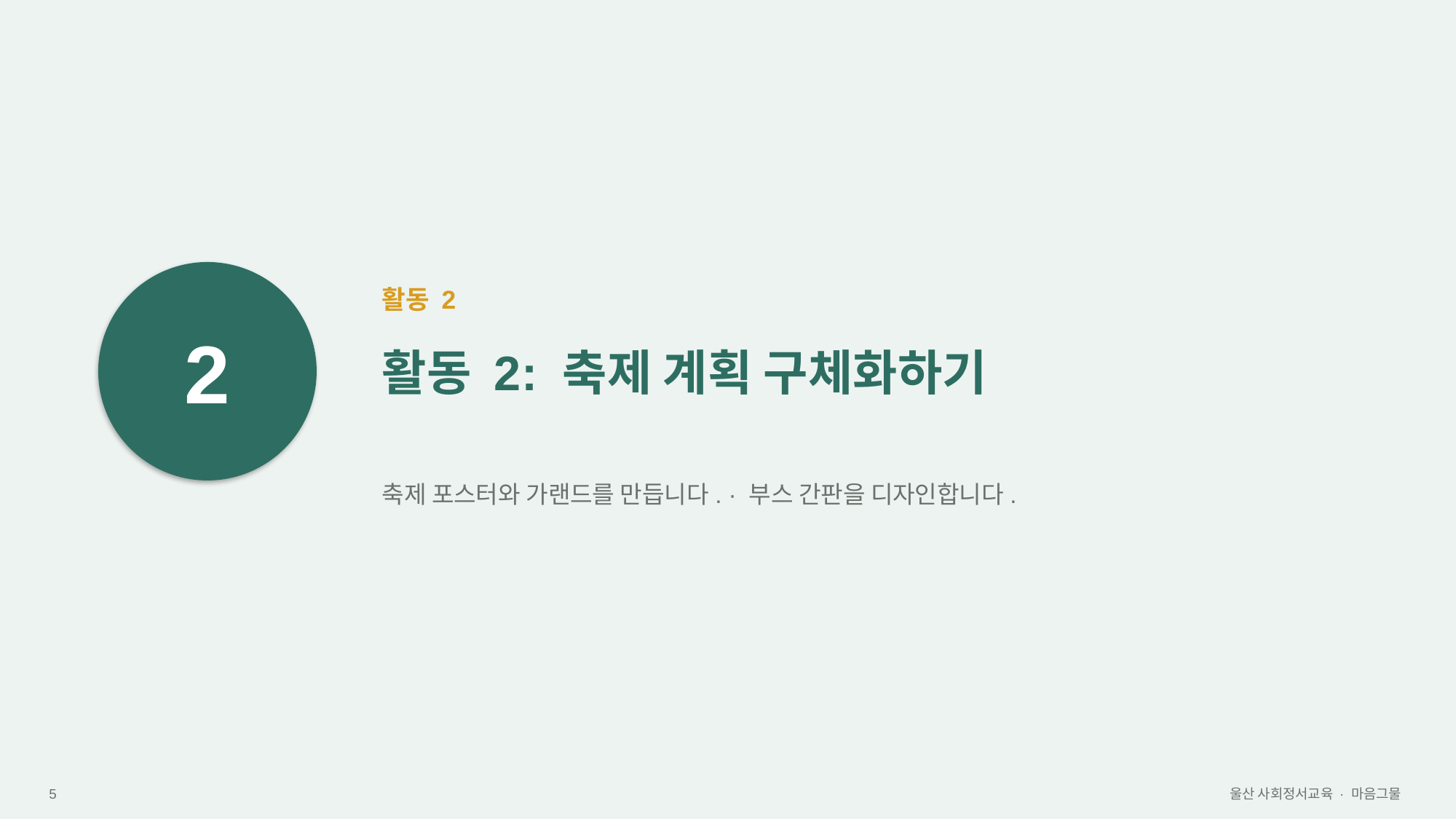

2
활동 2
활동 2: 축제 계획 구체화하기
축제 포스터와 가랜드를 만듭니다. · 부스 간판을 디자인합니다.
5
울산 사회정서교육 · 마음그물